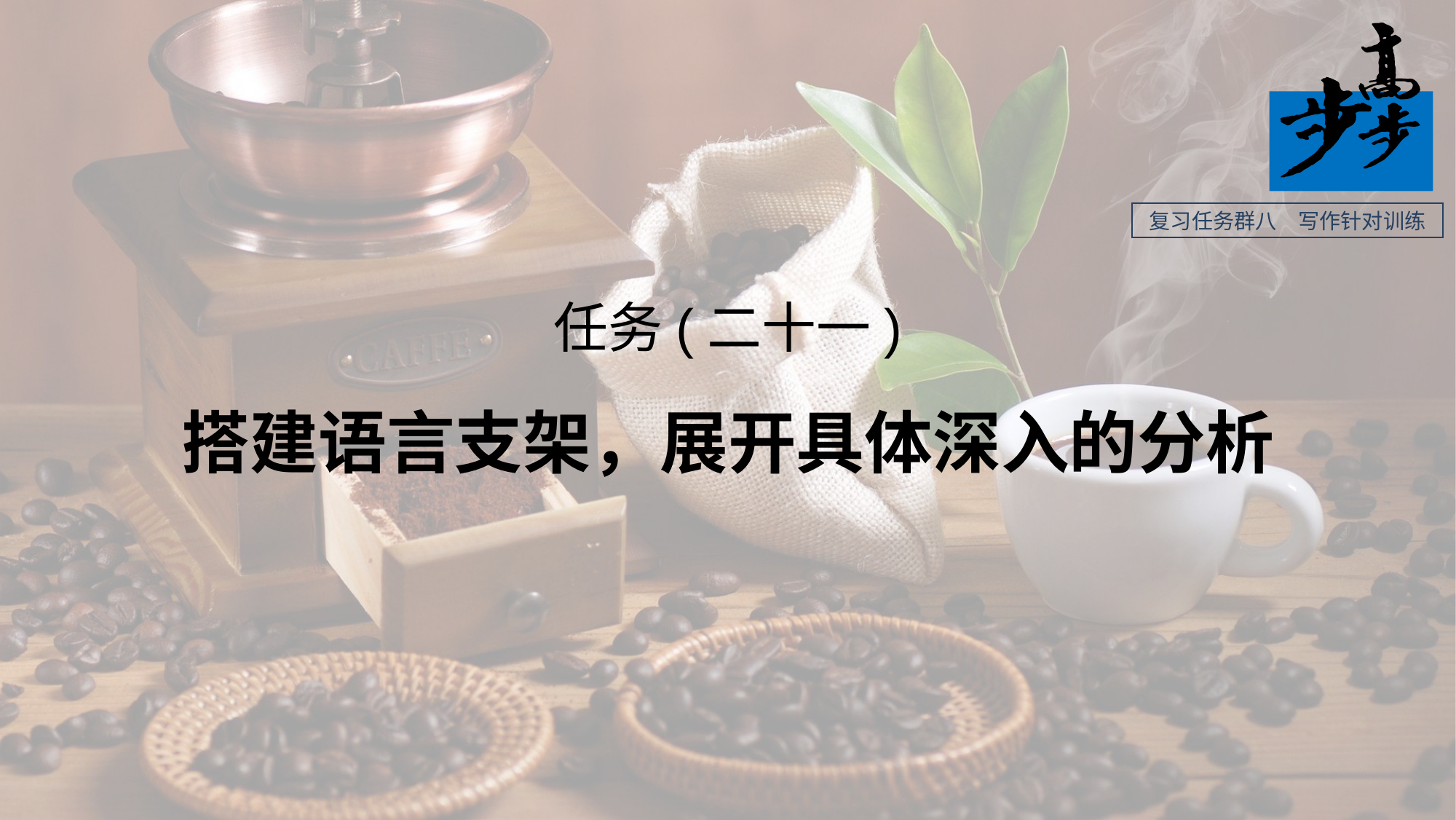

复习任务群八　写作针对训练
任务(二十一)
搭建语言支架，展开具体深入的分析